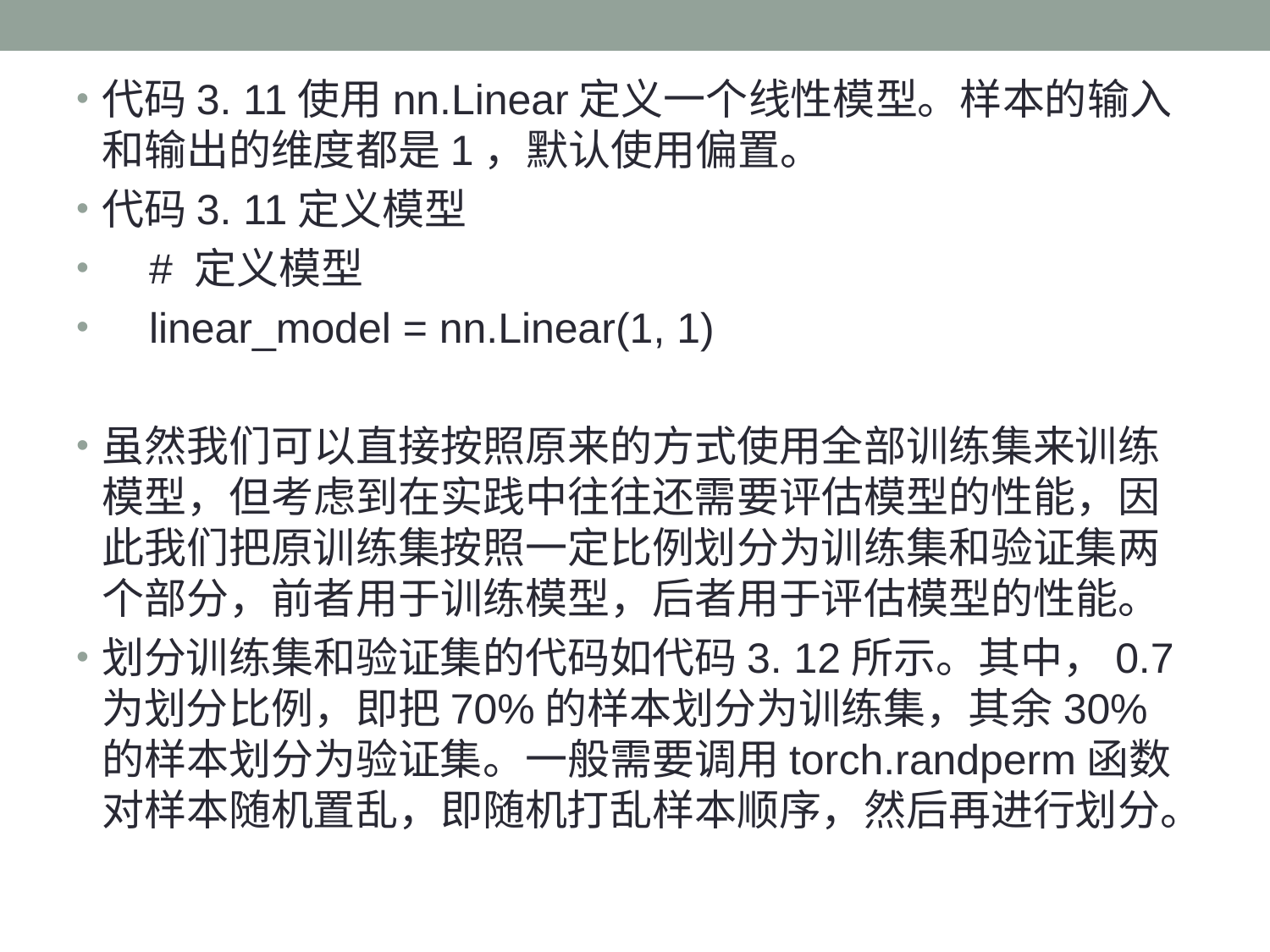

代码3. 11使用nn.Linear定义一个线性模型。样本的输入和输出的维度都是1，默认使用偏置。
代码3. 11定义模型
    # 定义模型
    linear_model = nn.Linear(1, 1)

虽然我们可以直接按照原来的方式使用全部训练集来训练模型，但考虑到在实践中往往还需要评估模型的性能，因此我们把原训练集按照一定比例划分为训练集和验证集两个部分，前者用于训练模型，后者用于评估模型的性能。
划分训练集和验证集的代码如代码3. 12所示。其中，0.7为划分比例，即把70%的样本划分为训练集，其余30%的样本划分为验证集。一般需要调用torch.randperm函数对样本随机置乱，即随机打乱样本顺序，然后再进行划分。